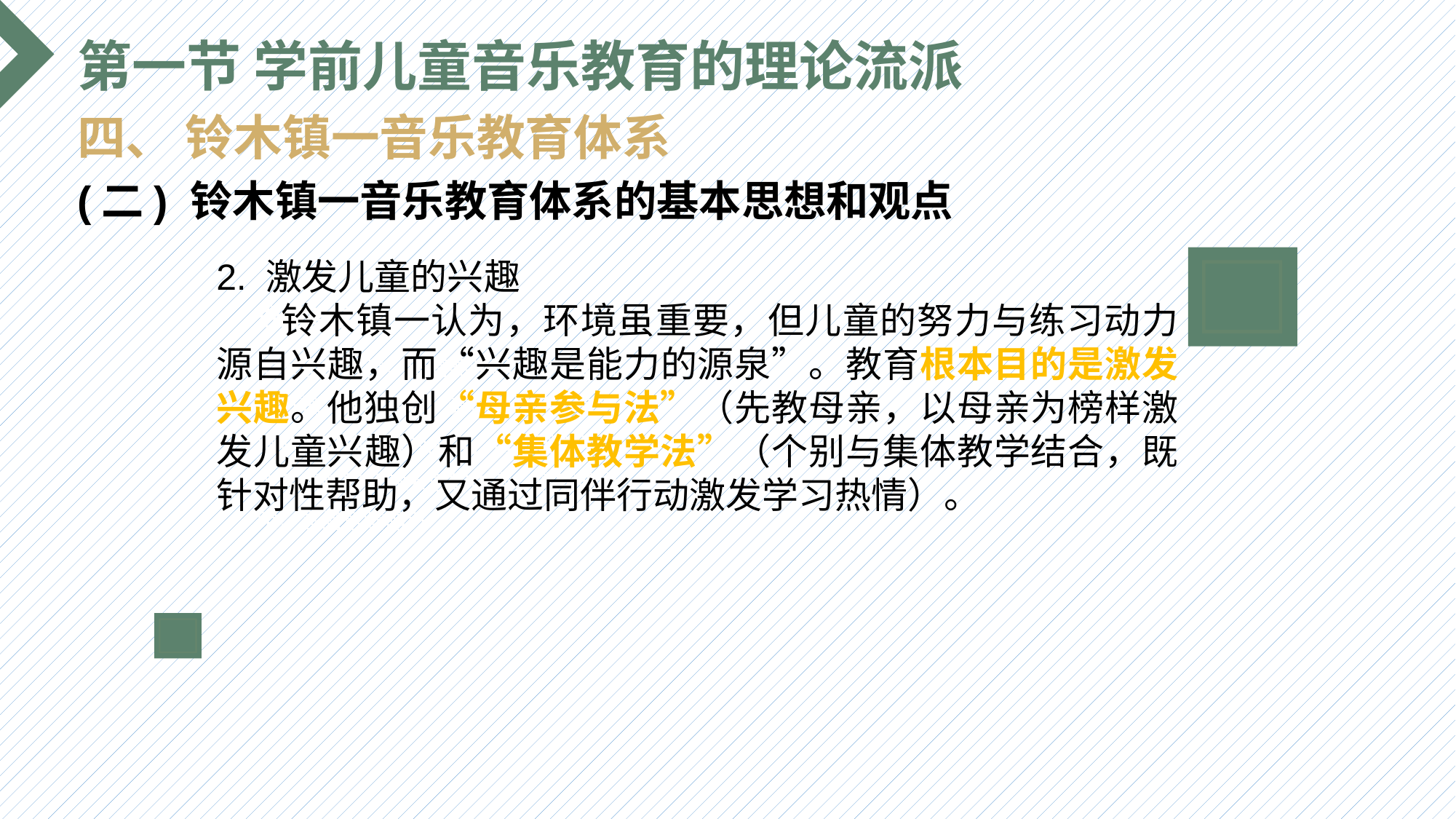

第一节 学前儿童音乐教育的理论流派
四、 铃木镇一音乐教育体系
(二) 铃木镇一音乐教育体系的基本思想和观点

2. 激发儿童的兴趣
      铃木镇一认为，环境虽重要，但儿童的努力与练习动力源自兴趣，而“兴趣是能力的源泉”。教育根本目的是激发兴趣。他独创“母亲参与法”（先教母亲，以母亲为榜样激发儿童兴趣）和“集体教学法”（个别与集体教学结合，既针对性帮助，又通过同伴行动激发学习热情）。

选题背景
输入您的内容，请简要说明，言简意赅即可输入您的内容，请简要说明，言简意赅即可输入您的内容，请简要说明，言简意赅即可输入您的内容，请简要说明，言简意赅即可